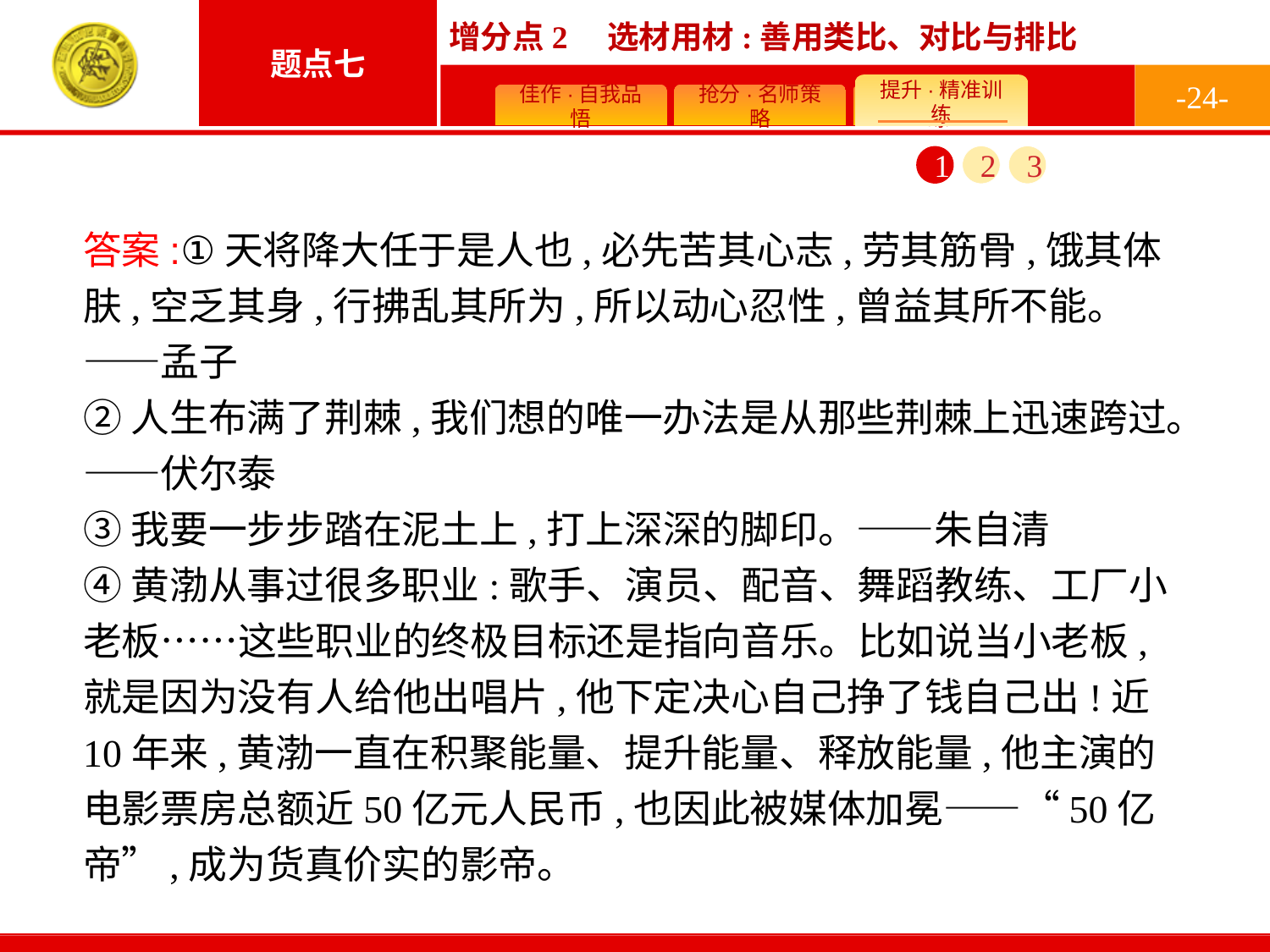

-24-
1
2
3
答案:①天将降大任于是人也,必先苦其心志,劳其筋骨,饿其体肤,空乏其身,行拂乱其所为,所以动心忍性,曾益其所不能。——孟子
②人生布满了荆棘,我们想的唯一办法是从那些荆棘上迅速跨过。——伏尔泰
③我要一步步踏在泥土上,打上深深的脚印。——朱自清
④黄渤从事过很多职业:歌手、演员、配音、舞蹈教练、工厂小老板……这些职业的终极目标还是指向音乐。比如说当小老板,就是因为没有人给他出唱片,他下定决心自己挣了钱自己出!近10年来,黄渤一直在积聚能量、提升能量、释放能量,他主演的电影票房总额近50亿元人民币,也因此被媒体加冕——“50亿帝”,成为货真价实的影帝。